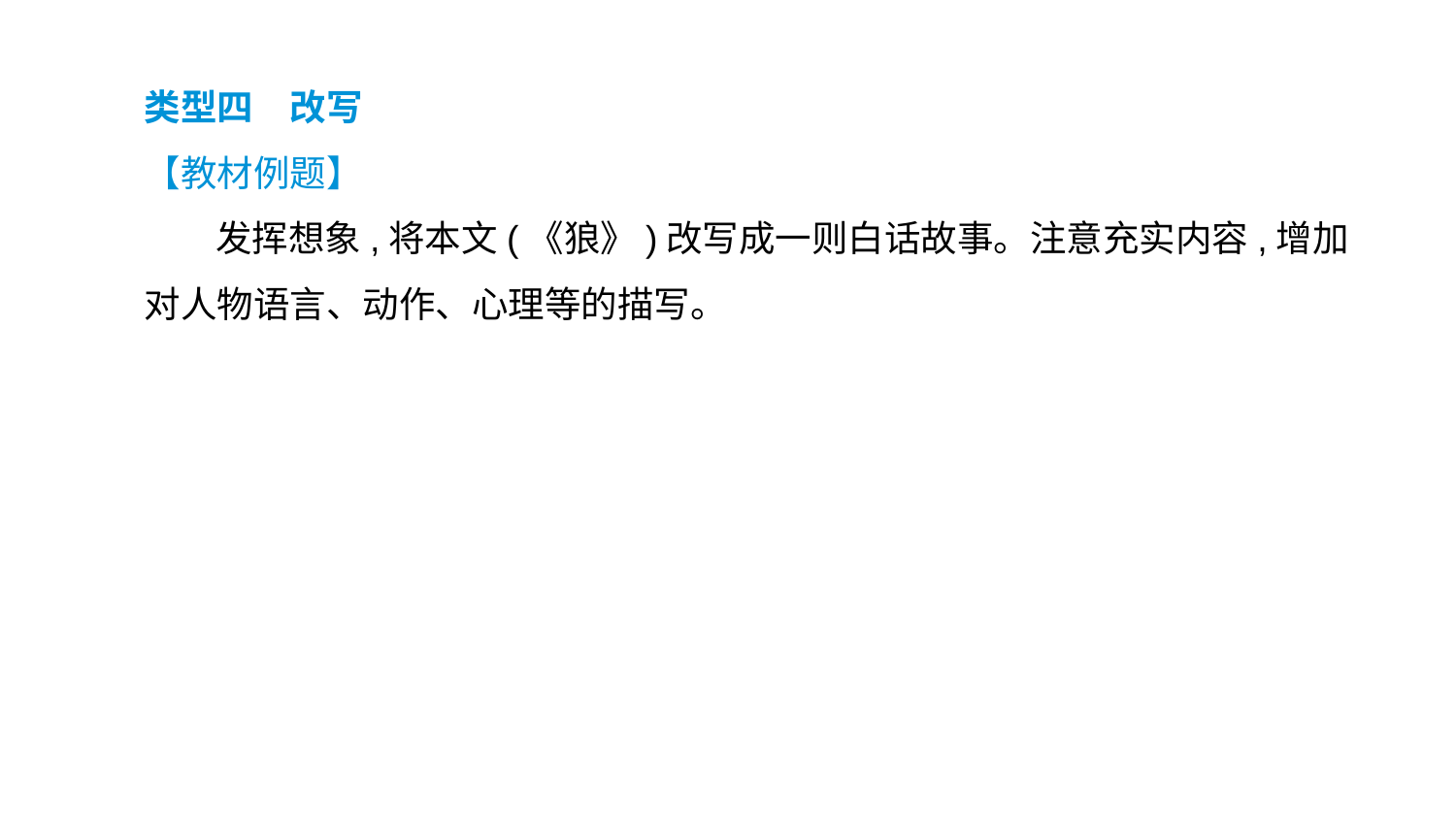

类型四　改写
【教材例题】
发挥想象,将本文(《狼》)改写成一则白话故事。注意充实内容,增加对人物语言、动作、心理等的描写。